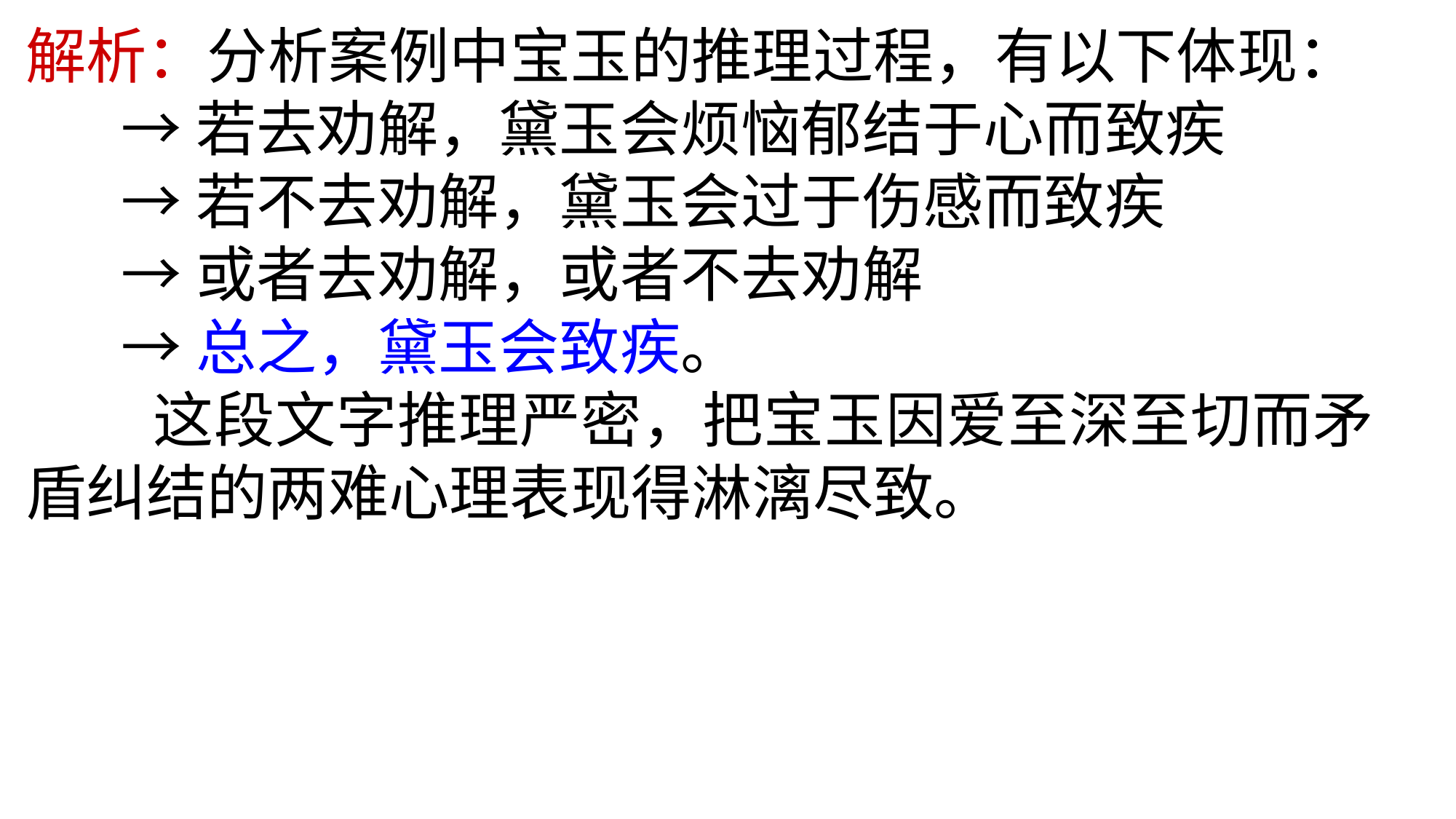

解析：分析案例中宝玉的推理过程，有以下体现：
       →若去劝解，黛玉会烦恼郁结于心而致疾
       →若不去劝解，黛玉会过于伤感而致疾
       →或者去劝解，或者不去劝解
       →总之，黛玉会致疾。
        这段文字推理严密，把宝玉因爱至深至切而矛盾纠结的两难心理表现得淋漓尽致。